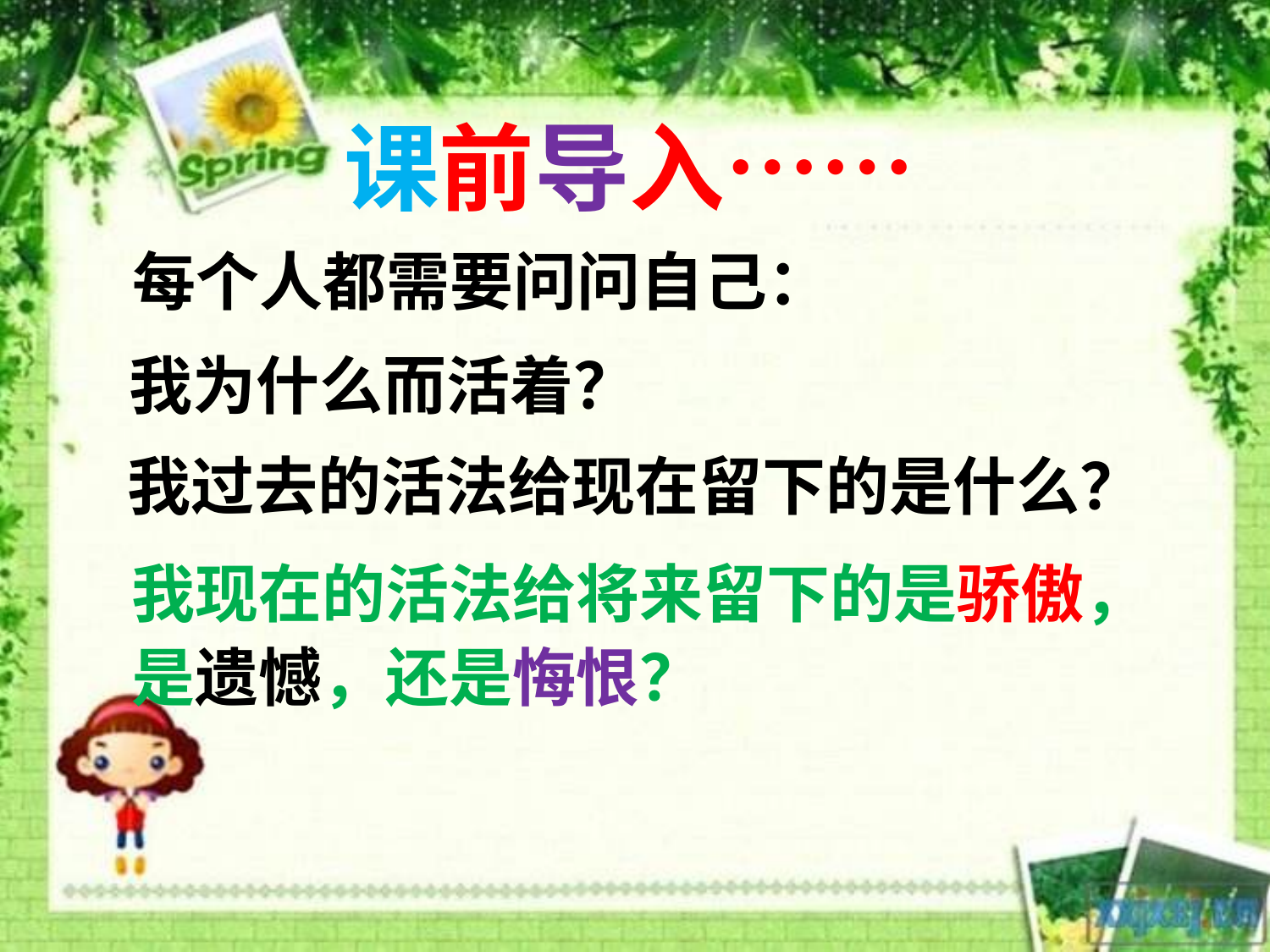

课前导入……
每个人都需要问问自己：
我为什么而活着？
我过去的活法给现在留下的是什么？
我现在的活法给将来留下的是骄傲，是遗憾，还是悔恨？